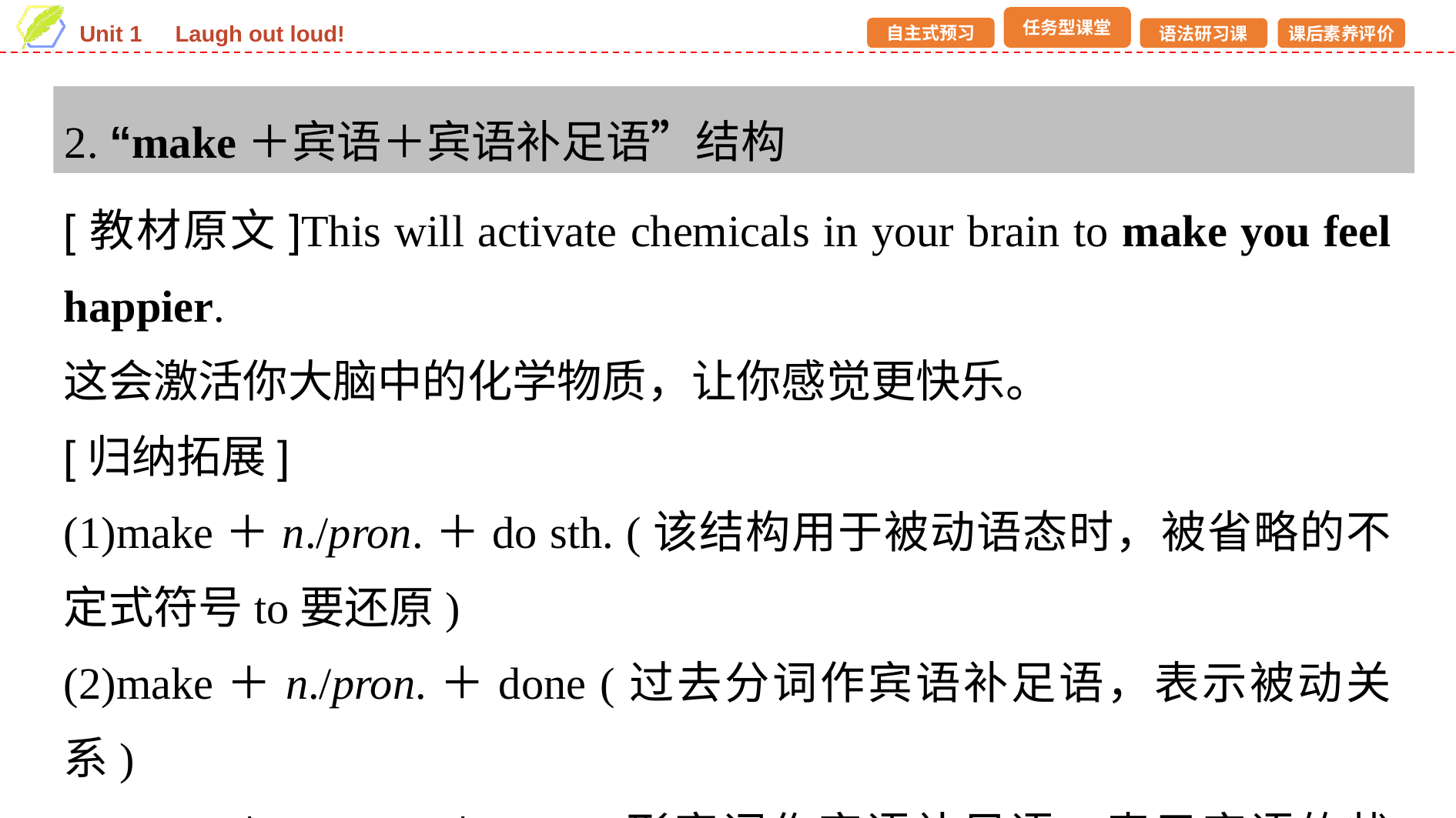

2. “make＋宾语＋宾语补足语”结构
[教材原文]This will activate chemicals in your brain to make you feel happier.
这会激活你大脑中的化学物质，让你感觉更快乐。
[归纳拓展]
(1)make＋n./pron.＋do sth. (该结构用于被动语态时，被省略的不定式符号to要还原)
(2)make＋n./pron.＋done (过去分词作宾语补足语，表示被动关系)
(3)make＋n./pron.＋adj.  (形容词作宾语补足语，表示宾语的状态)